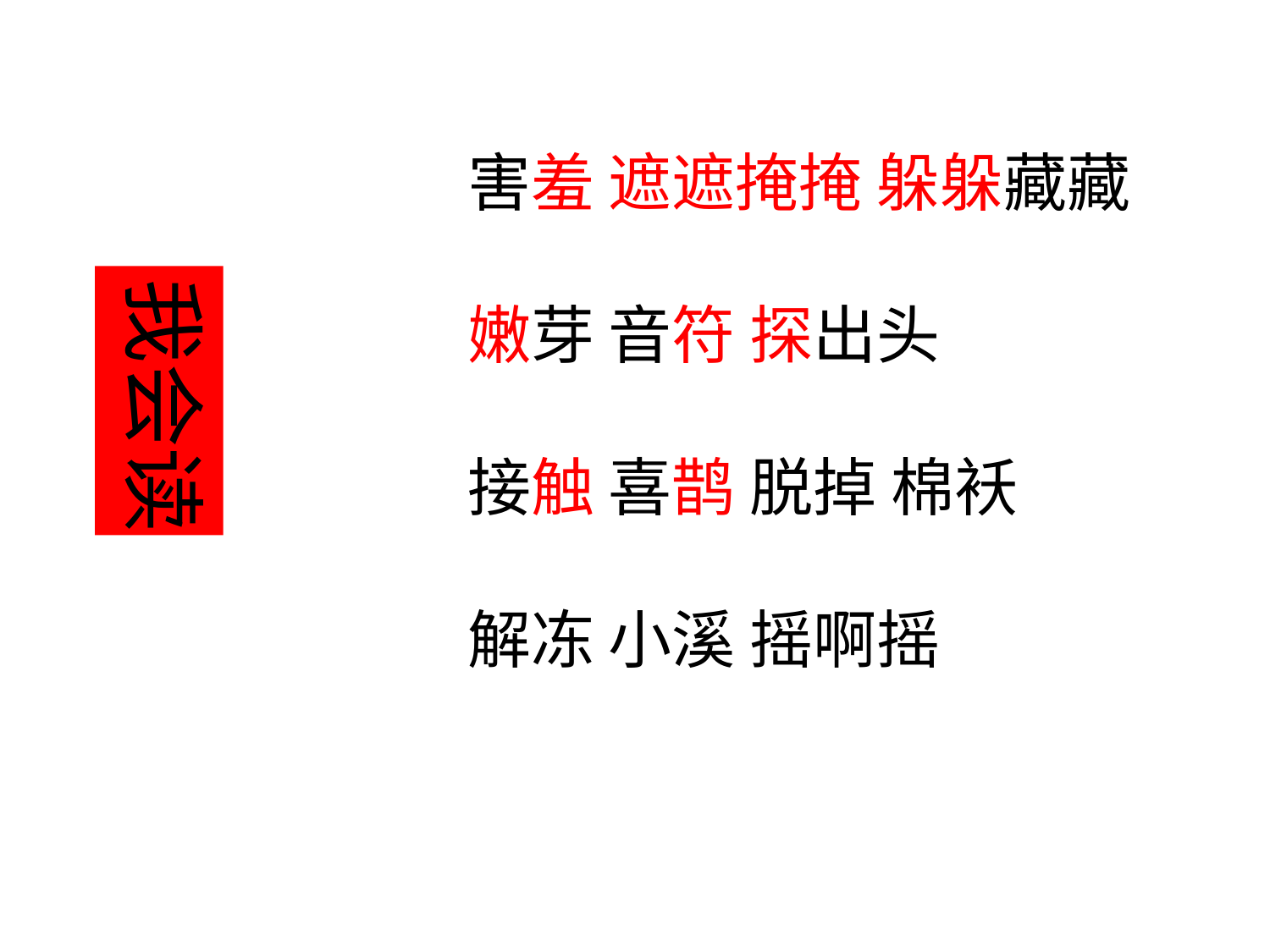

害羞 遮遮掩掩 躲躲藏藏

嫩芽 音符 探出头

接触 喜鹊 脱掉 棉袄

解冻 小溪 摇啊摇

我会读